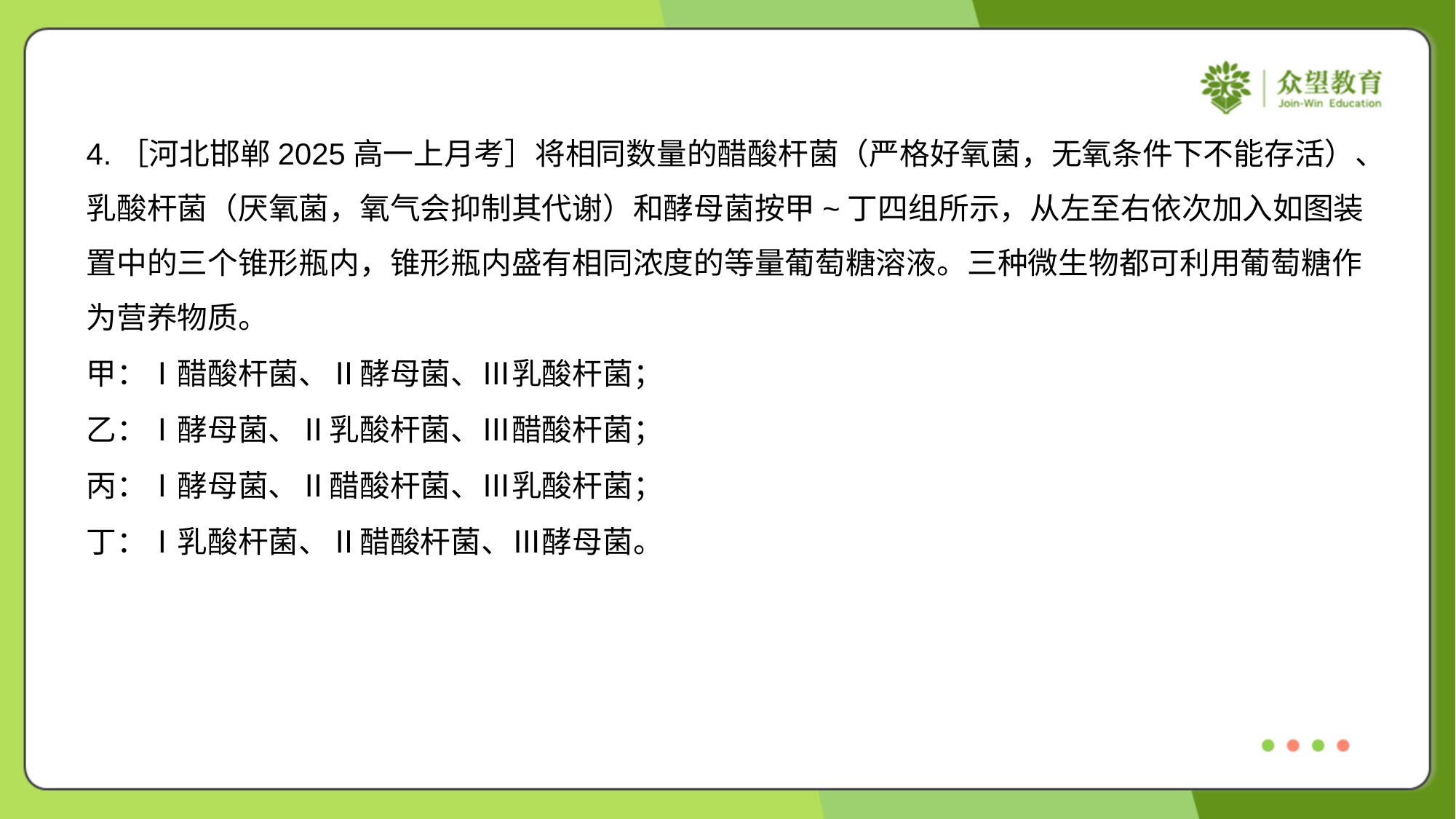

4.［河北邯郸2025高一上月考］将相同数量的醋酸杆菌（严格好氧菌，无氧条件下不能存活）、
乳酸杆菌（厌氧菌，氧气会抑制其代谢）和酵母菌按甲~丁四组所示，从左至右依次加入如图装
置中的三个锥形瓶内，锥形瓶内盛有相同浓度的等量葡萄糖溶液。三种微生物都可利用葡萄糖作
为营养物质。
甲：Ⅰ醋酸杆菌、Ⅱ酵母菌、Ⅲ乳酸杆菌；
乙：Ⅰ酵母菌、Ⅱ乳酸杆菌、Ⅲ醋酸杆菌；
丙：Ⅰ酵母菌、Ⅱ醋酸杆菌、Ⅲ乳酸杆菌；
丁：Ⅰ乳酸杆菌、Ⅱ醋酸杆菌、Ⅲ酵母菌。